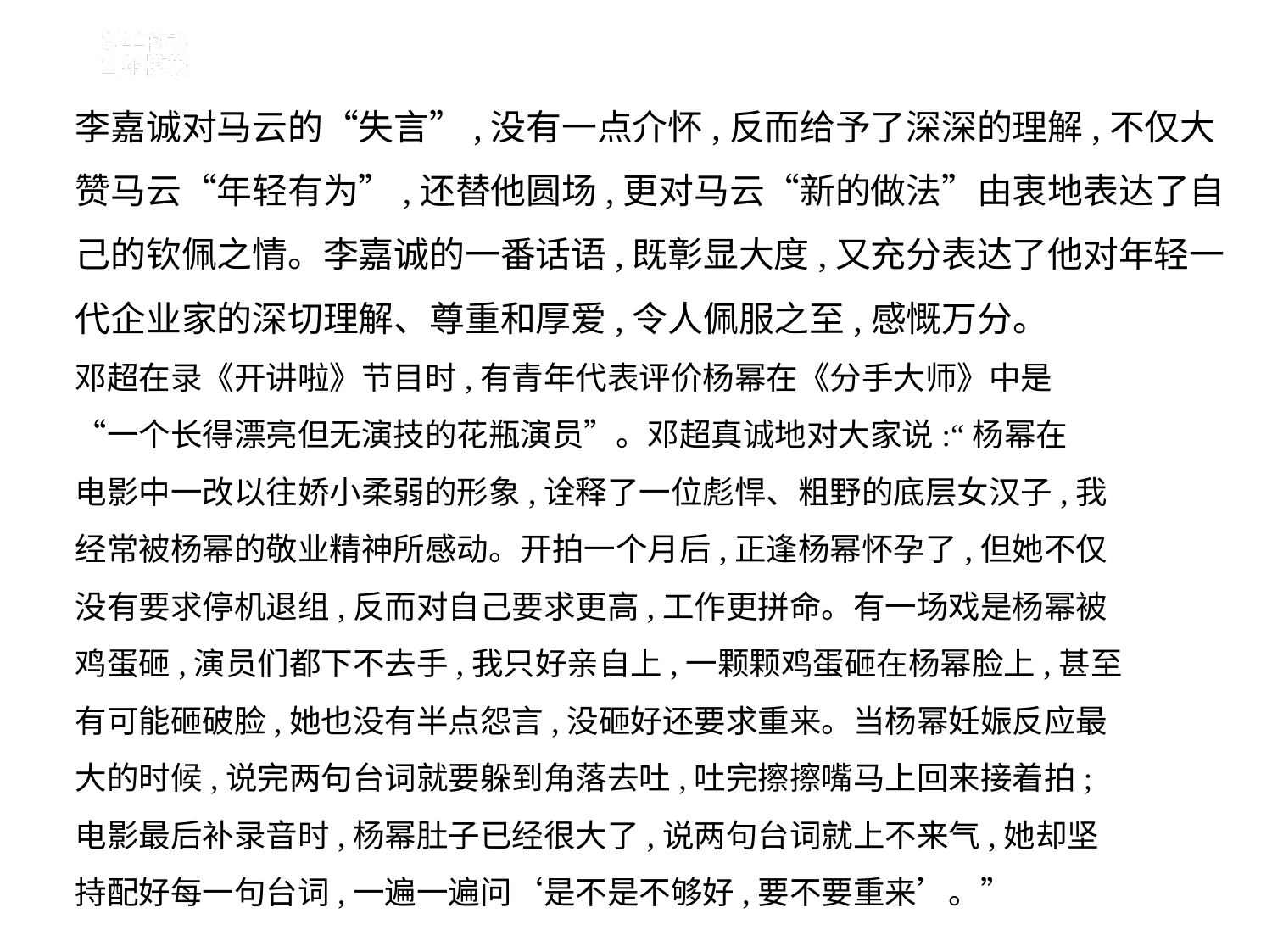

李嘉诚对马云的“失言”,没有一点介怀,反而给予了深深的理解,不仅大
赞马云“年轻有为”,还替他圆场,更对马云“新的做法”由衷地表达了自
己的钦佩之情。李嘉诚的一番话语,既彰显大度,又充分表达了他对年轻一
代企业家的深切理解、尊重和厚爱,令人佩服之至,感慨万分。
邓超在录《开讲啦》节目时,有青年代表评价杨幂在《分手大师》中是
“一个长得漂亮但无演技的花瓶演员”。邓超真诚地对大家说:“杨幂在
电影中一改以往娇小柔弱的形象,诠释了一位彪悍、粗野的底层女汉子,我
经常被杨幂的敬业精神所感动。开拍一个月后,正逢杨幂怀孕了,但她不仅
没有要求停机退组,反而对自己要求更高,工作更拼命。有一场戏是杨幂被
鸡蛋砸,演员们都下不去手,我只好亲自上,一颗颗鸡蛋砸在杨幂脸上,甚至
有可能砸破脸,她也没有半点怨言,没砸好还要求重来。当杨幂妊娠反应最
大的时候,说完两句台词就要躲到角落去吐,吐完擦擦嘴马上回来接着拍;
电影最后补录音时,杨幂肚子已经很大了,说两句台词就上不来气,她却坚
持配好每一句台词,一遍一遍问‘是不是不够好,要不要重来’。”